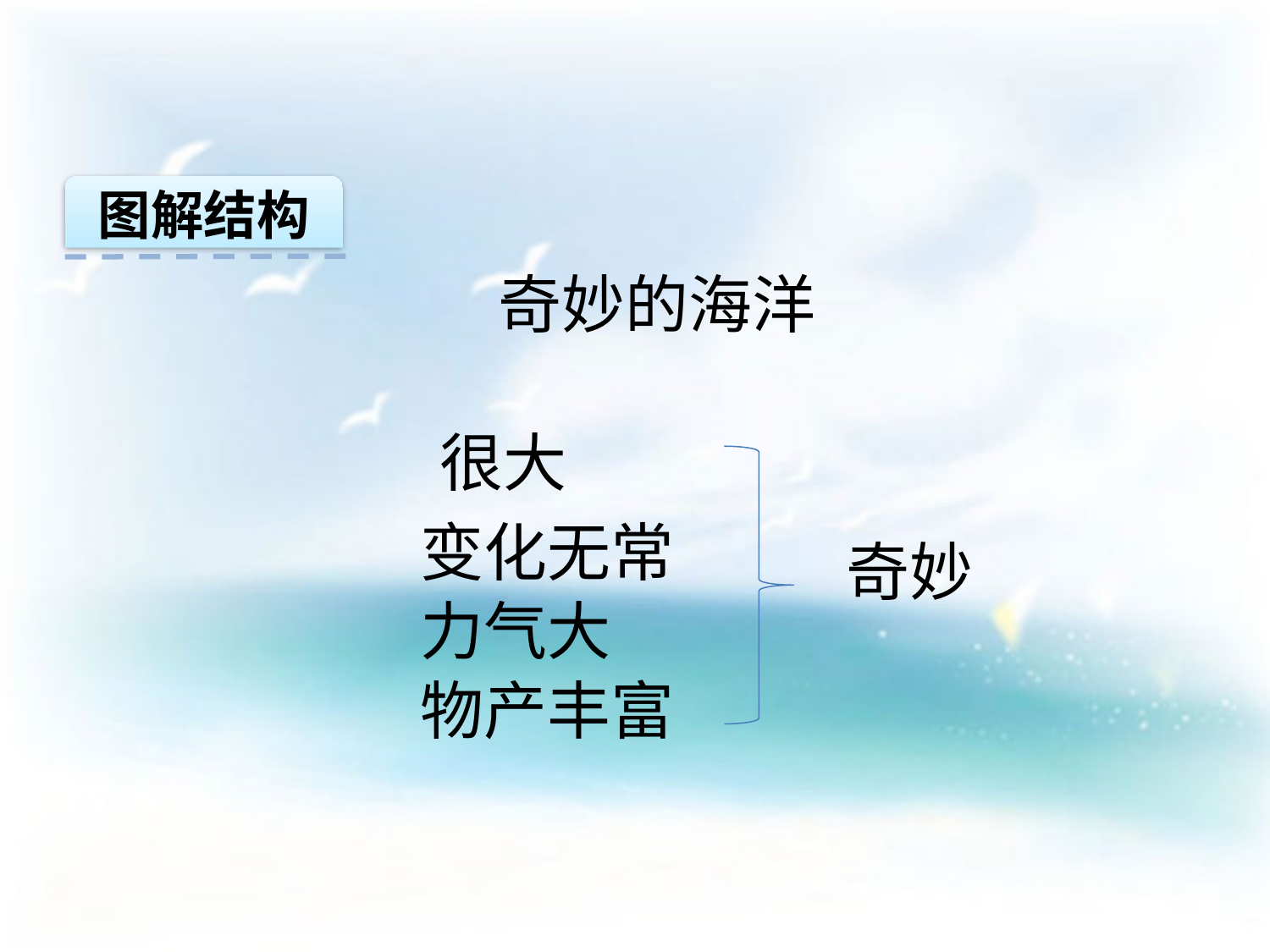

图解结构
奇妙的海洋
很大

变化无常
奇妙
力气大
物产丰富